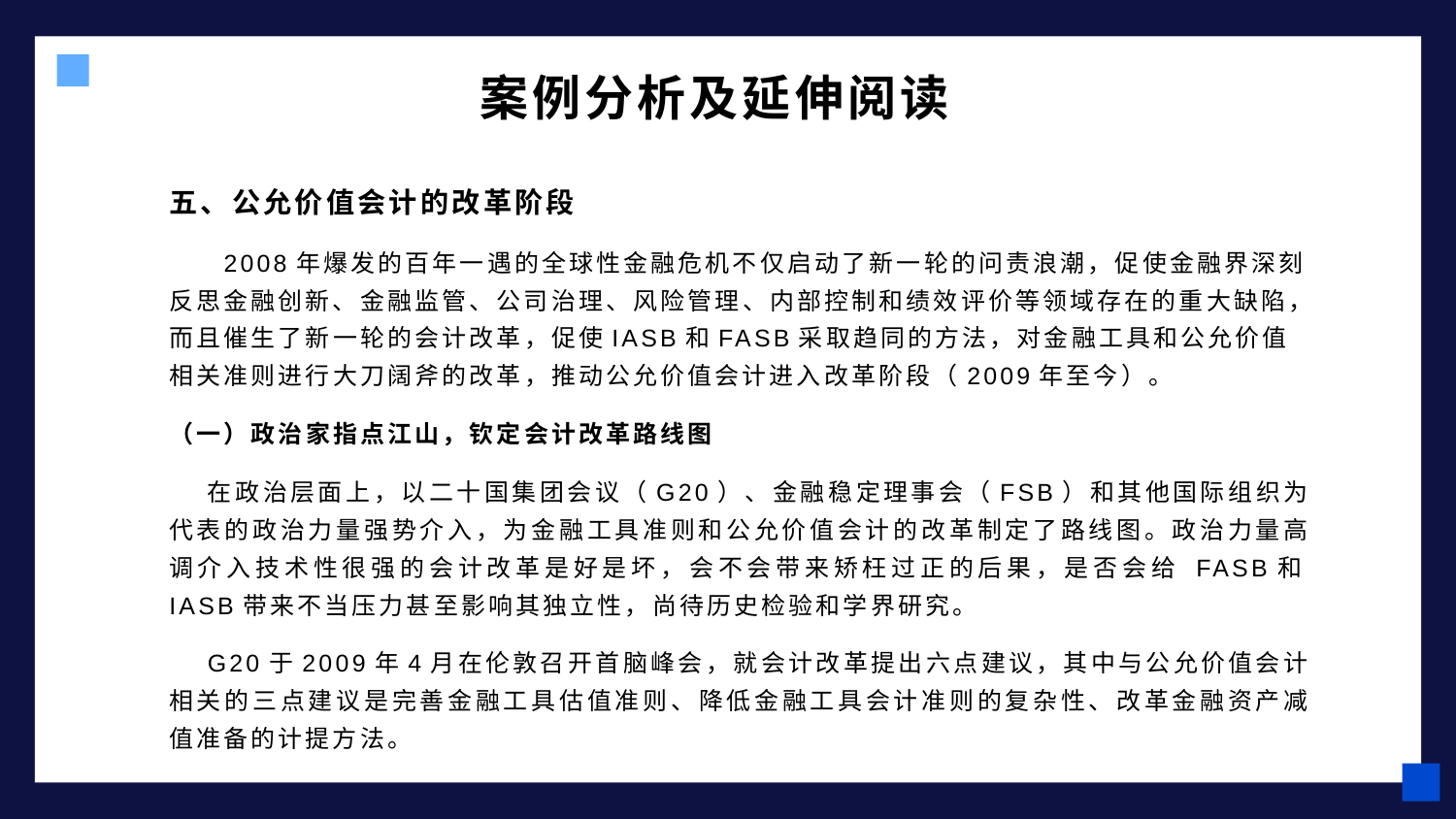

# 案例分析及延伸阅读
五、公允价值会计的改革阶段
2008年爆发的百年一遇的全球性金融危机不仅启动了新一轮的问责浪潮，促使金融界深刻反思金融创新、金融监管、公司治理、风险管理、内部控制和绩效评价等领域存在的重大缺陷，而且催生了新一轮的会计改革，促使IASB和FASB采取趋同的方法，对金融工具和公允价值相关准则进行大刀阔斧的改革，推动公允价值会计进入改革阶段（2009年至今）。
（一）政治家指点江山，钦定会计改革路线图
在政治层面上，以二十国集团会议（G20）、金融稳定理事会（FSB）和其他国际组织为代表的政治力量强势介入，为金融工具准则和公允价值会计的改革制定了路线图。政治力量高调介入技术性很强的会计改革是好是坏，会不会带来矫枉过正的后果，是否会给 FASB和IASB带来不当压力甚至影响其独立性，尚待历史检验和学界研究。
G20于2009年4月在伦敦召开首脑峰会，就会计改革提出六点建议，其中与公允价值会计相关的三点建议是完善金融工具估值准则、降低金融工具会计准则的复杂性、改革金融资产减值准备的计提方法。